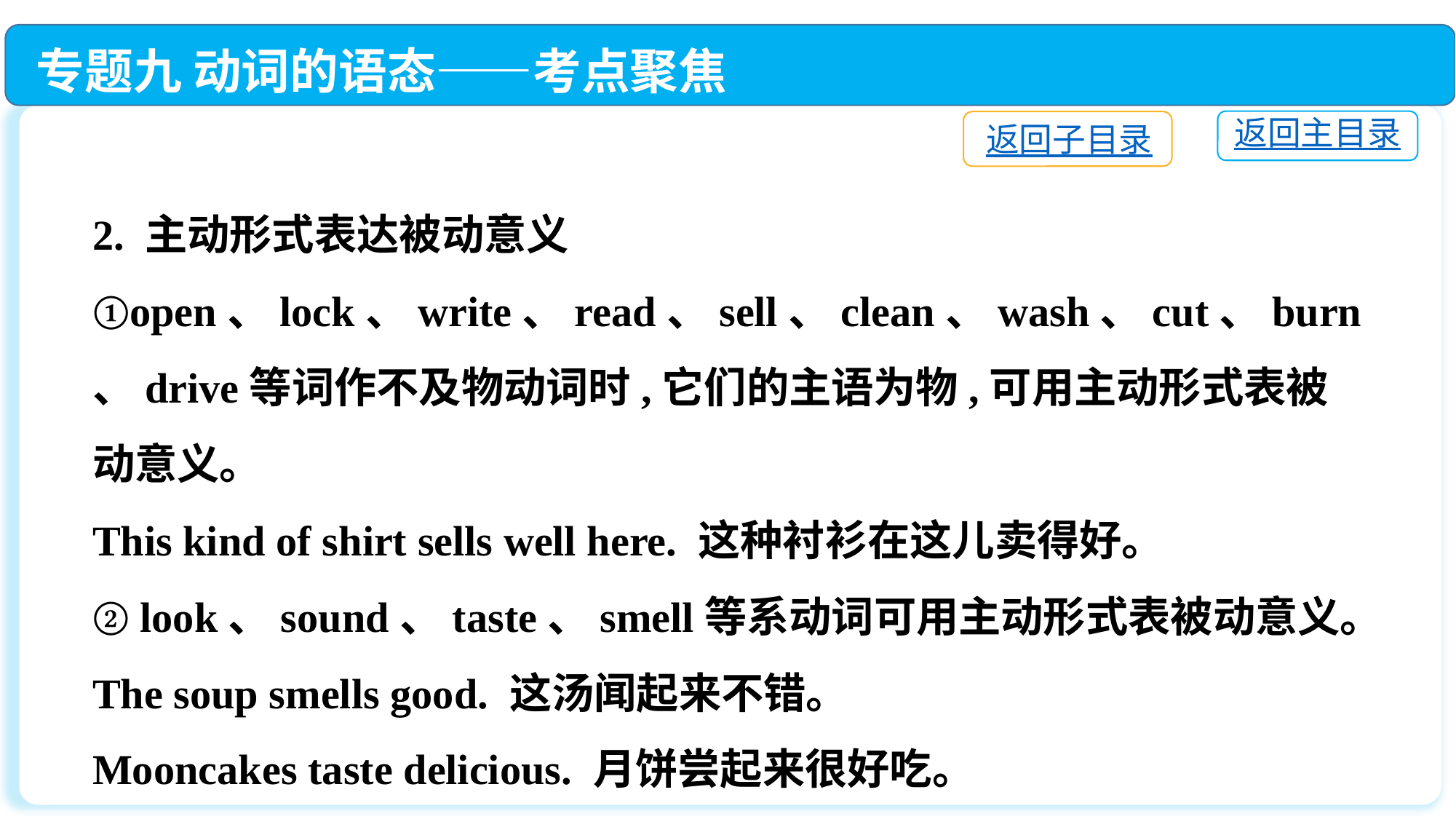

专题九 动词的语态——考点聚焦

返回主目录

返回子目录
2. 主动形式表达被动意义
①open、lock、write、read、sell、clean、wash、cut、burn、drive等词作不及物动词时,它们的主语为物,可用主动形式表被动意义。
This kind of shirt sells well here. 这种衬衫在这儿卖得好。
② look、sound、taste、smell等系动词可用主动形式表被动意义。
The soup smells good. 这汤闻起来不错。
Mooncakes taste delicious. 月饼尝起来很好吃。